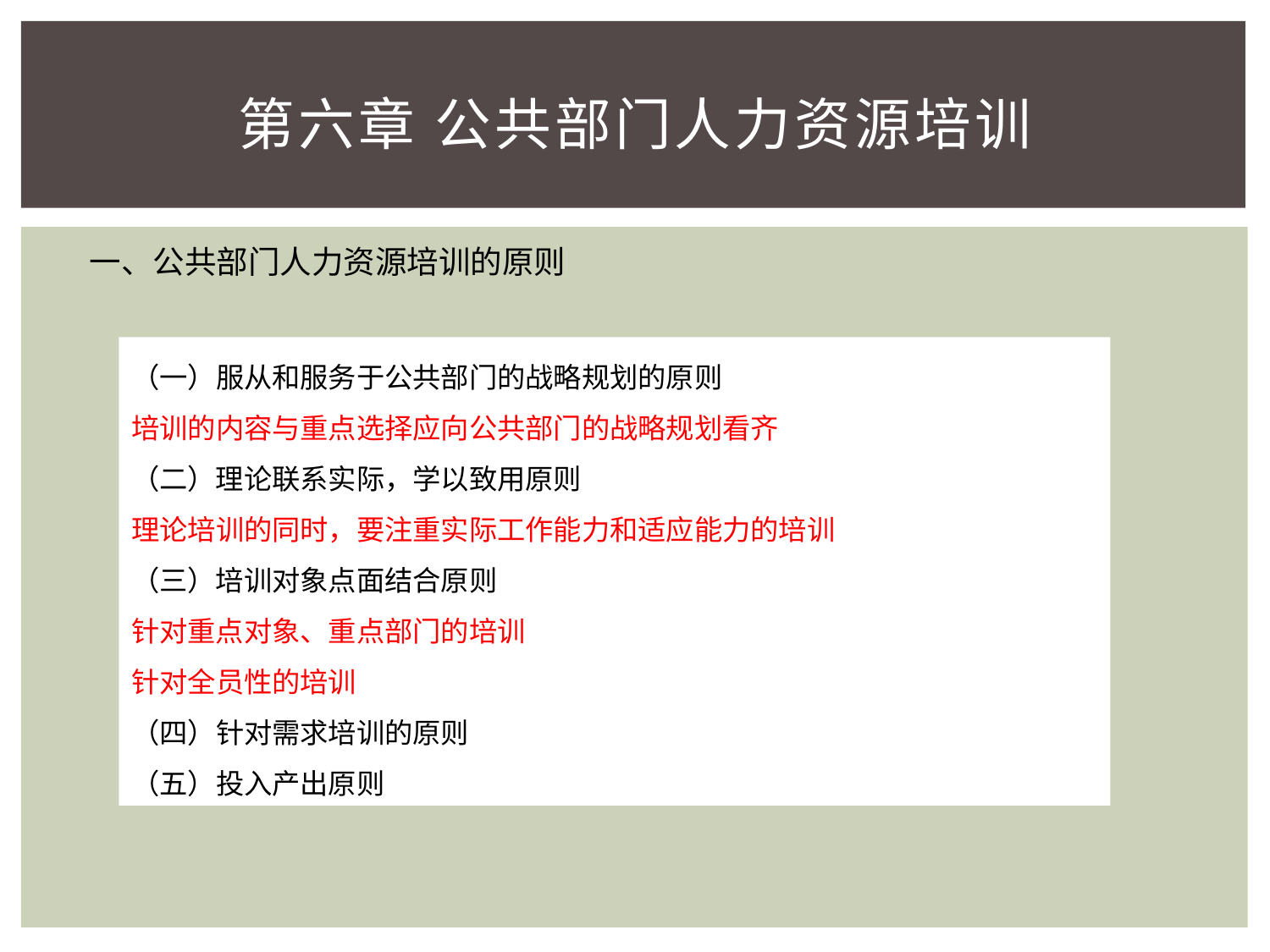

# 第六章 公共部门人力资源培训
一、公共部门人力资源培训的原则
（一）服从和服务于公共部门的战略规划的原则
培训的内容与重点选择应向公共部门的战略规划看齐
（二）理论联系实际，学以致用原则
理论培训的同时，要注重实际工作能力和适应能力的培训
（三）培训对象点面结合原则
针对重点对象、重点部门的培训
针对全员性的培训
（四）针对需求培训的原则
（五）投入产出原则
43